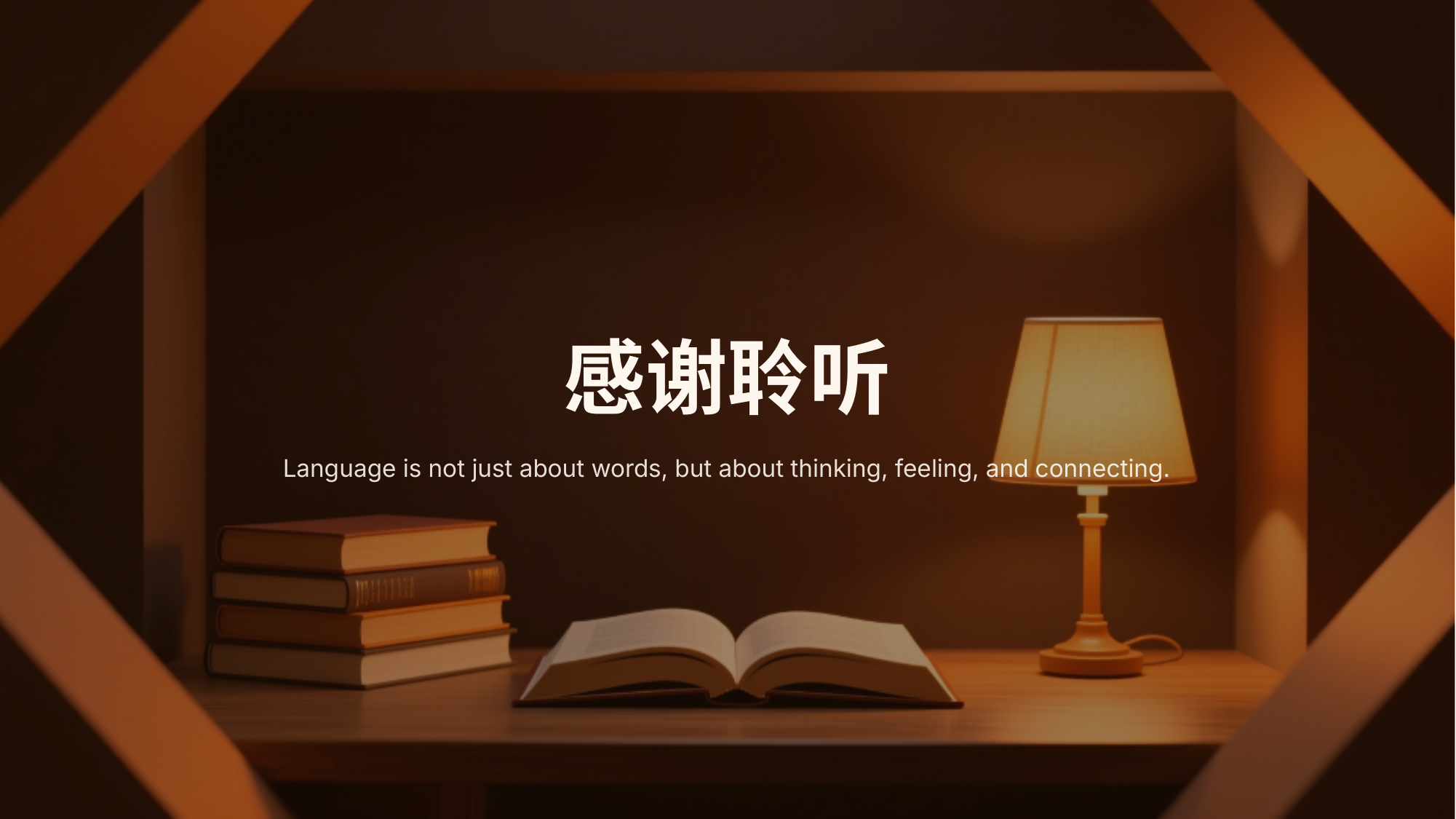

感谢聆听
Language is not just about words, but about thinking, feeling, and connecting.